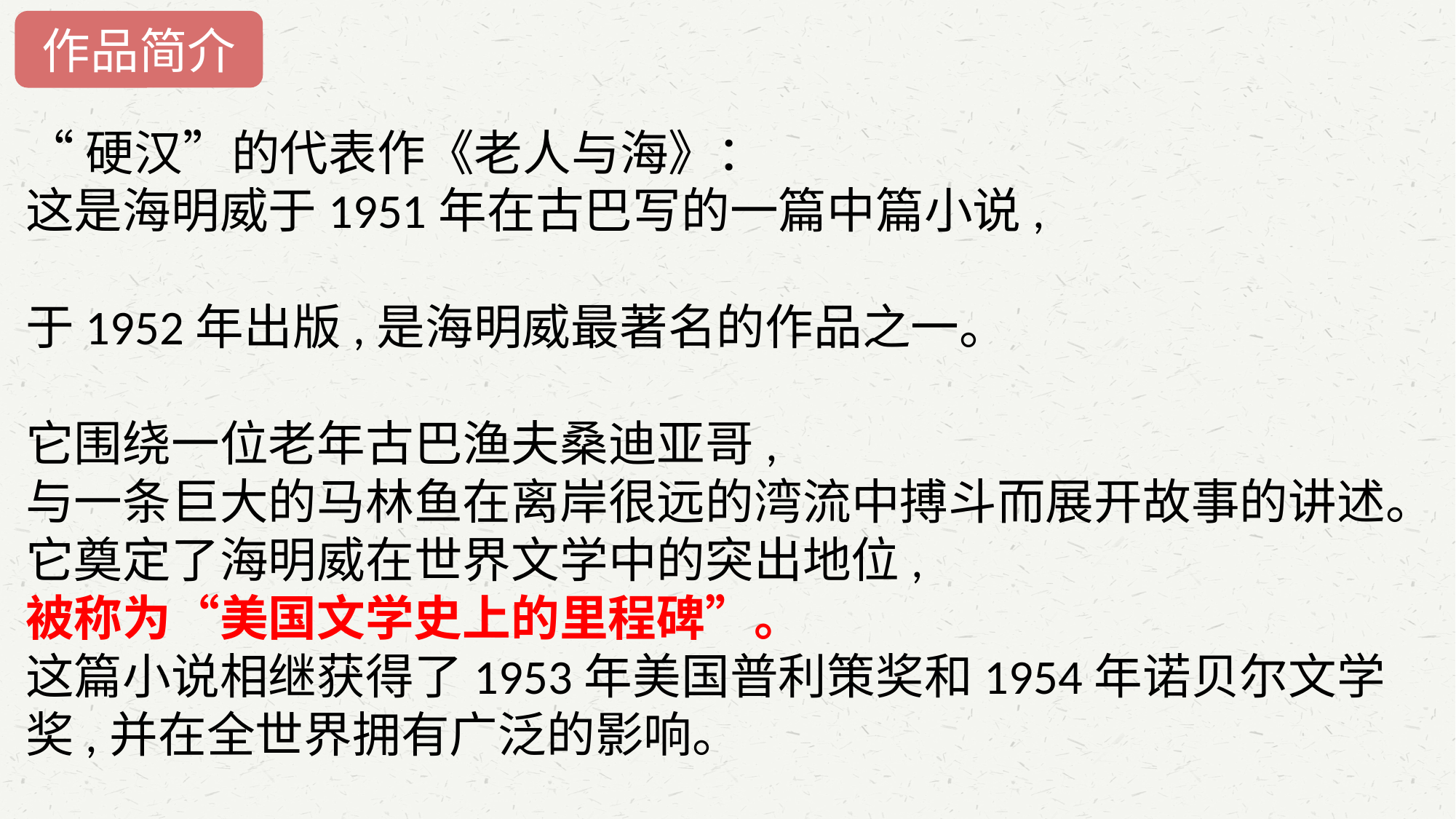

作品简介
“硬汉”的代表作《老人与海》：
这是海明威于1951年在古巴写的一篇中篇小说,

于1952年出版,是海明威最著名的作品之一。

它围绕一位老年古巴渔夫桑迪亚哥,
与一条巨大的马林鱼在离岸很远的湾流中搏斗而展开故事的讲述。它奠定了海明威在世界文学中的突出地位,
被称为“美国文学史上的里程碑”。
这篇小说相继获得了1953年美国普利策奖和1954年诺贝尔文学奖,并在全世界拥有广泛的影响。